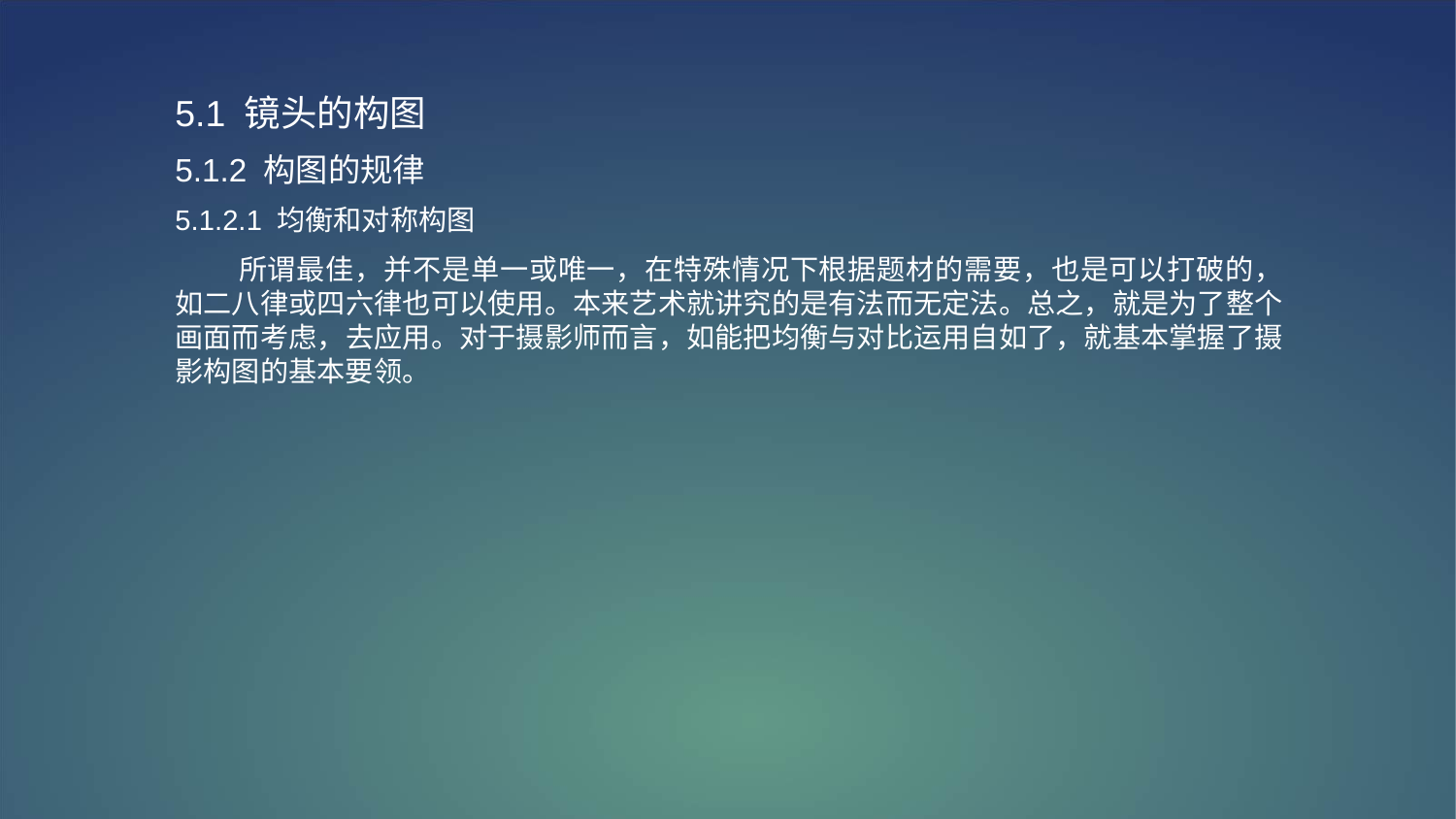

5.1 镜头的构图
5.1.2 构图的规律
5.1.2.1 均衡和对称构图
  所谓最佳，并不是单一或唯一，在特殊情况下根据题材的需要，也是可以打破的，如二八律或四六律也可以使用。本来艺术就讲究的是有法而无定法。总之，就是为了整个画面而考虑，去应用。对于摄影师而言，如能把均衡与对比运用自如了，就基本掌握了摄影构图的基本要领。